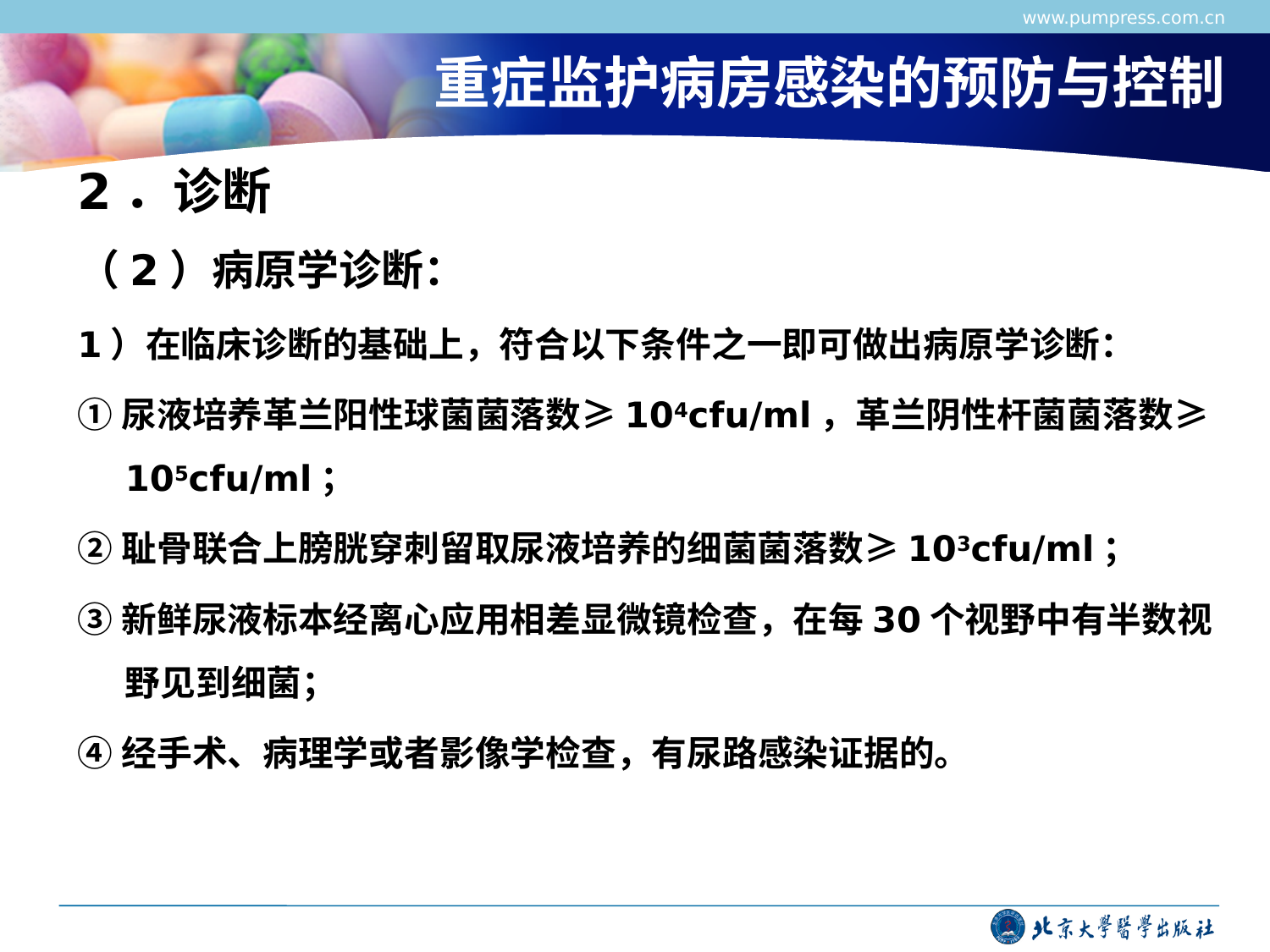

www.pumpress.com.cn
# 重症监护病房感染的预防与控制
2．诊断
（2）病原学诊断：
1）在临床诊断的基础上，符合以下条件之一即可做出病原学诊断：
①尿液培养革兰阳性球菌菌落数≥104cfu/ml，革兰阴性杆菌菌落数≥105cfu/ml；
②耻骨联合上膀胱穿刺留取尿液培养的细菌菌落数≥103cfu/ml；
③新鲜尿液标本经离心应用相差显微镜检查，在每30个视野中有半数视野见到细菌；
④经手术、病理学或者影像学检查，有尿路感染证据的。